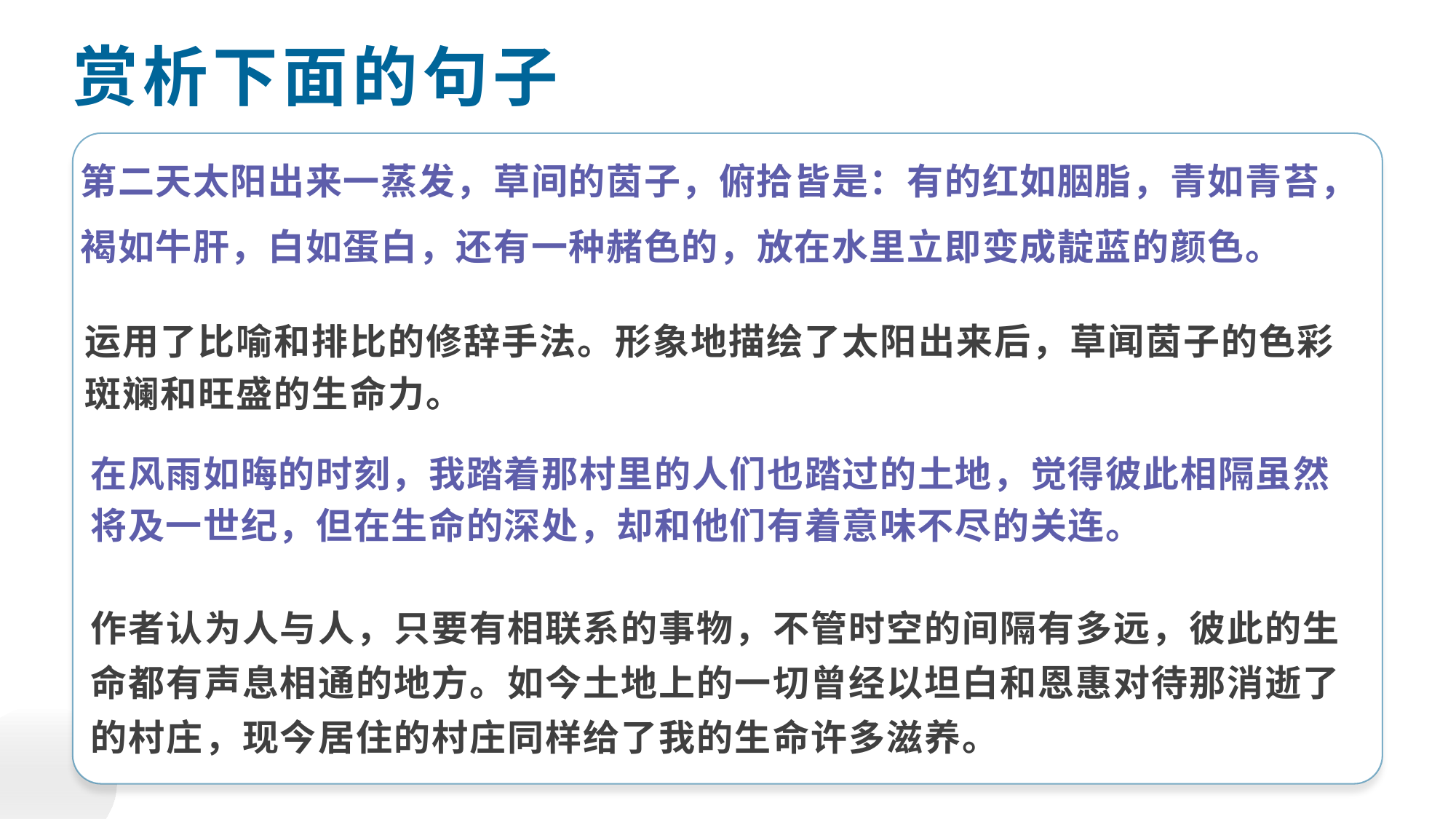

赏析下面的句子

第二天太阳出来一蒸发，草间的茵子，俯拾皆是：有的红如胭脂，青如青苔，褐如牛肝，白如蛋白，还有一种赭色的，放在水里立即变成靛蓝的颜色。
运用了比喻和排比的修辞手法。形象地描绘了太阳出来后，草闻茵子的色彩斑斓和旺盛的生命力。
在风雨如晦的时刻，我踏着那村里的人们也踏过的土地，觉得彼此相隔虽然将及一世纪，但在生命的深处，却和他们有着意味不尽的关连。
作者认为人与人，只要有相联系的事物，不管时空的间隔有多远，彼此的生命都有声息相通的地方。如今土地上的一切曾经以坦白和恩惠对待那消逝了的村庄，现今居住的村庄同样给了我的生命许多滋养。